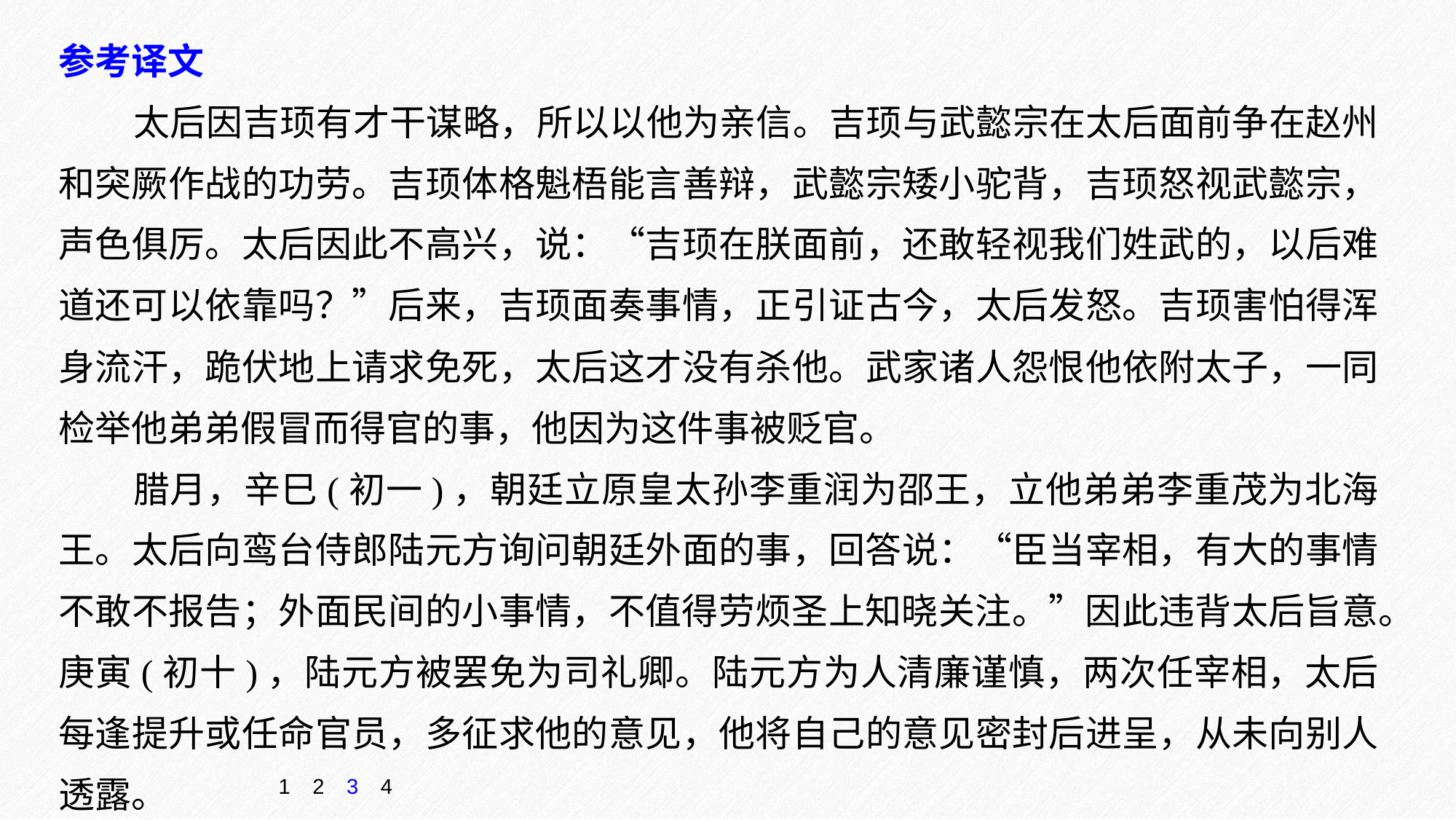

参考译文
太后因吉顼有才干谋略，所以以他为亲信。吉顼与武懿宗在太后面前争在赵州和突厥作战的功劳。吉顼体格魁梧能言善辩，武懿宗矮小驼背，吉顼怒视武懿宗，声色俱厉。太后因此不高兴，说：“吉顼在朕面前，还敢轻视我们姓武的，以后难道还可以依靠吗？”后来，吉顼面奏事情，正引证古今，太后发怒。吉顼害怕得浑身流汗，跪伏地上请求免死，太后这才没有杀他。武家诸人怨恨他依附太子，一同检举他弟弟假冒而得官的事，他因为这件事被贬官。
腊月，辛巳(初一)，朝廷立原皇太孙李重润为邵王，立他弟弟李重茂为北海王。太后向鸾台侍郎陆元方询问朝廷外面的事，回答说：“臣当宰相，有大的事情不敢不报告；外面民间的小事情，不值得劳烦圣上知晓关注。”因此违背太后旨意。庚寅(初十)，陆元方被罢免为司礼卿。陆元方为人清廉谨慎，两次任宰相，太后每逢提升或任命官员，多征求他的意见，他将自己的意见密封后进呈，从未向别人透露。
1
2
3
4